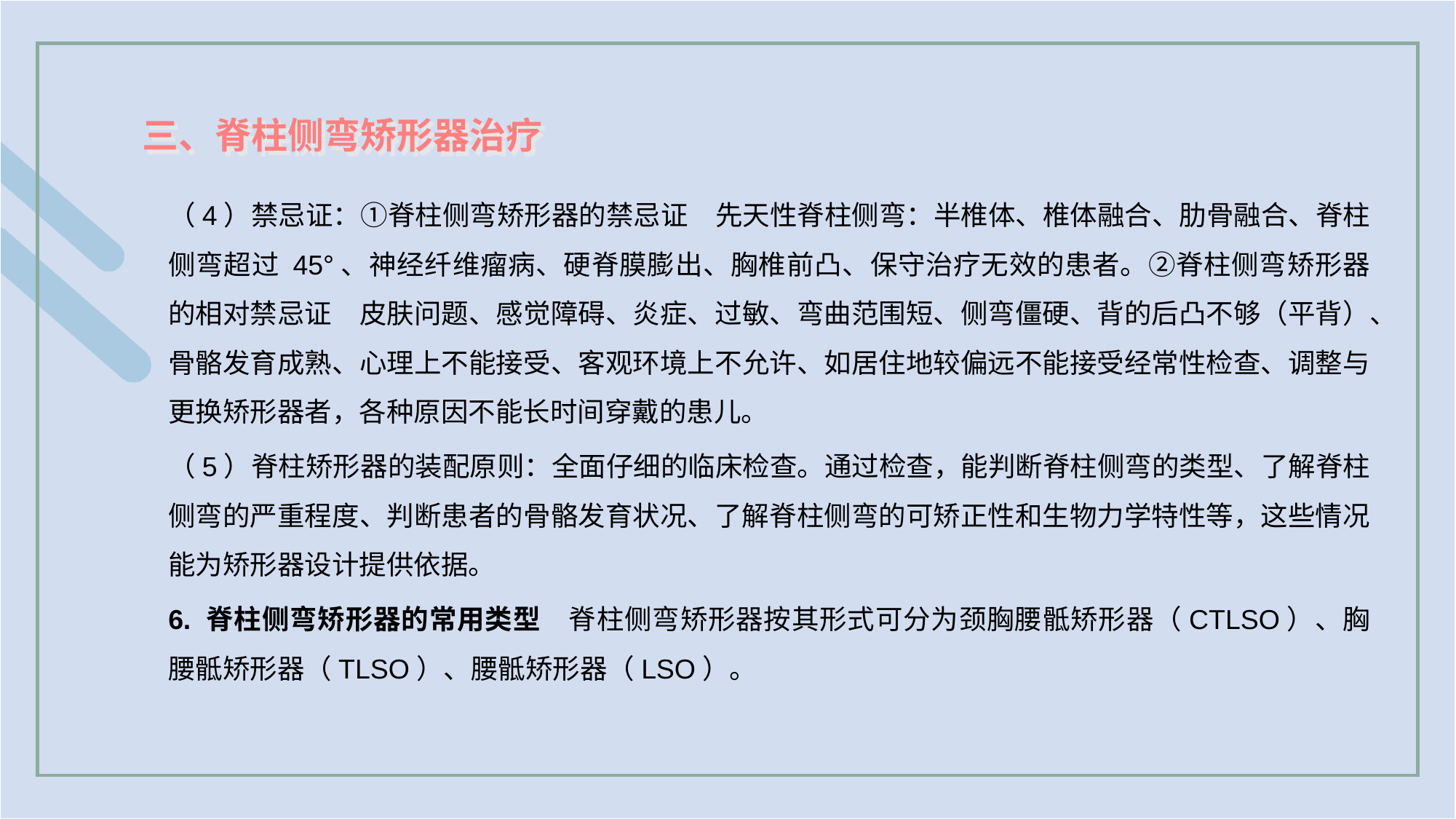

三、脊柱侧弯矫形器治疗
（4）禁忌证：①脊柱侧弯矫形器的禁忌证　先天性脊柱侧弯：半椎体、椎体融合、肋骨融合、脊柱侧弯超过 45°、神经纤维瘤病、硬脊膜膨出、胸椎前凸、保守治疗无效的患者。②脊柱侧弯矫形器的相对禁忌证　皮肤问题、感觉障碍、炎症、过敏、弯曲范围短、侧弯僵硬、背的后凸不够（平背）、骨骼发育成熟、心理上不能接受、客观环境上不允许、如居住地较偏远不能接受经常性检查、调整与更换矫形器者，各种原因不能长时间穿戴的患儿。
（5）脊柱矫形器的装配原则：全面仔细的临床检查。通过检查，能判断脊柱侧弯的类型、了解脊柱侧弯的严重程度、判断患者的骨骼发育状况、了解脊柱侧弯的可矫正性和生物力学特性等，这些情况能为矫形器设计提供依据。
6. 脊柱侧弯矫形器的常用类型　脊柱侧弯矫形器按其形式可分为颈胸腰骶矫形器（CTLSO）、胸腰骶矫形器（TLSO）、腰骶矫形器（LSO）。